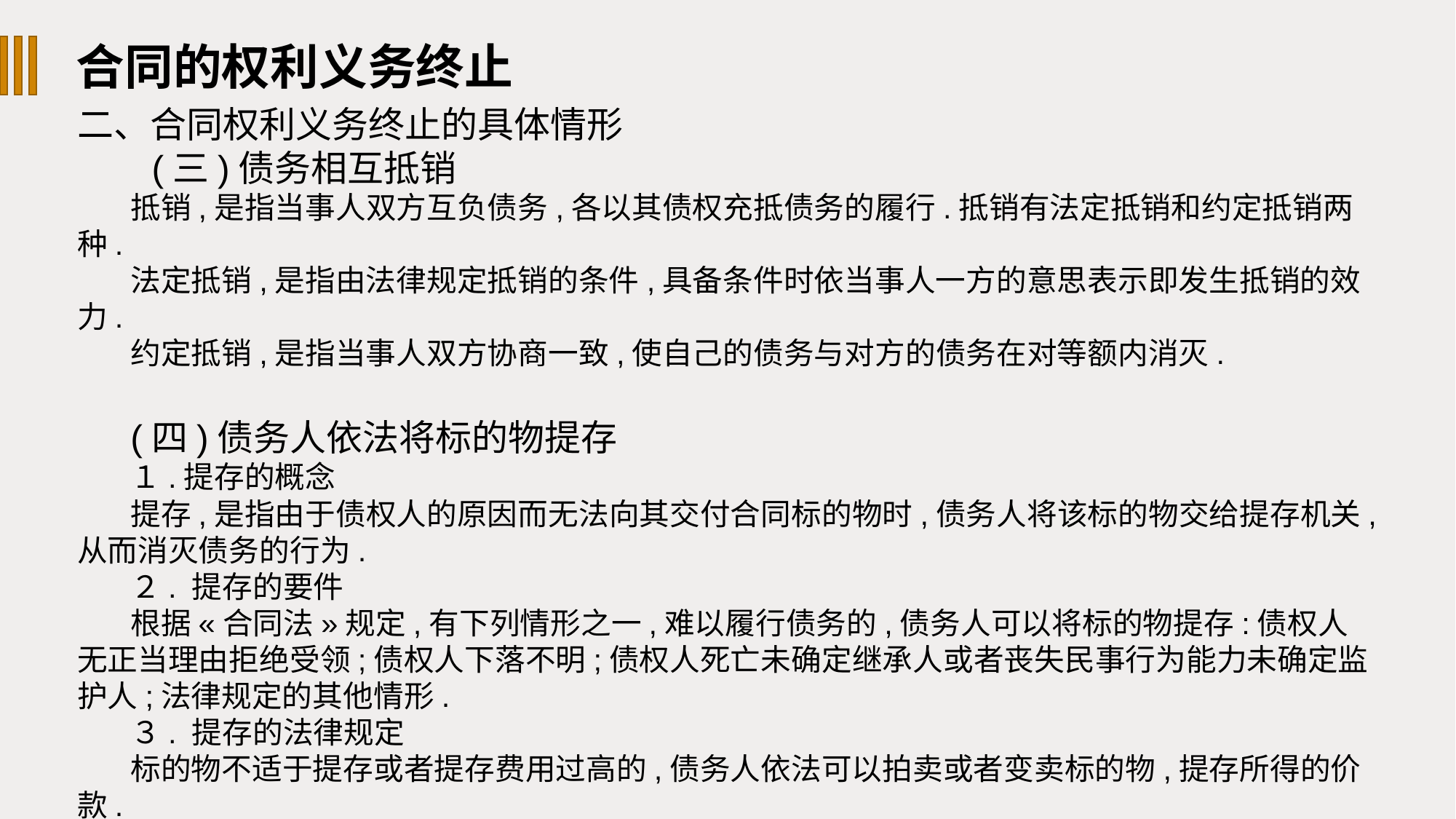

合同的权利义务终止

二、合同权利义务终止的具体情形
(三)债务相互抵销
抵销,是指当事人双方互负债务,各以其债权充抵债务的履行.抵销有法定抵销和约定抵销两种.
法定抵销,是指由法律规定抵销的条件,具备条件时依当事人一方的意思表示即发生抵销的效力.
约定抵销,是指当事人双方协商一致,使自己的债务与对方的债务在对等额内消灭.

(四)债务人依法将标的物提存
１.提存的概念
提存,是指由于债权人的原因而无法向其交付合同标的物时,债务人将该标的物交给提存机关,从而消灭债务的行为.
２. 提存的要件
根据«合同法»规定,有下列情形之一,难以履行债务的,债务人可以将标的物提存:债权人无正当理由拒绝受领;债权人下落不明;债权人死亡未确定继承人或者丧失民事行为能力未确定监护人;法律规定的其他情形.
３. 提存的法律规定
标的物不适于提存或者提存费用过高的,债务人依法可以拍卖或者变卖标的物,提存所得的价款.